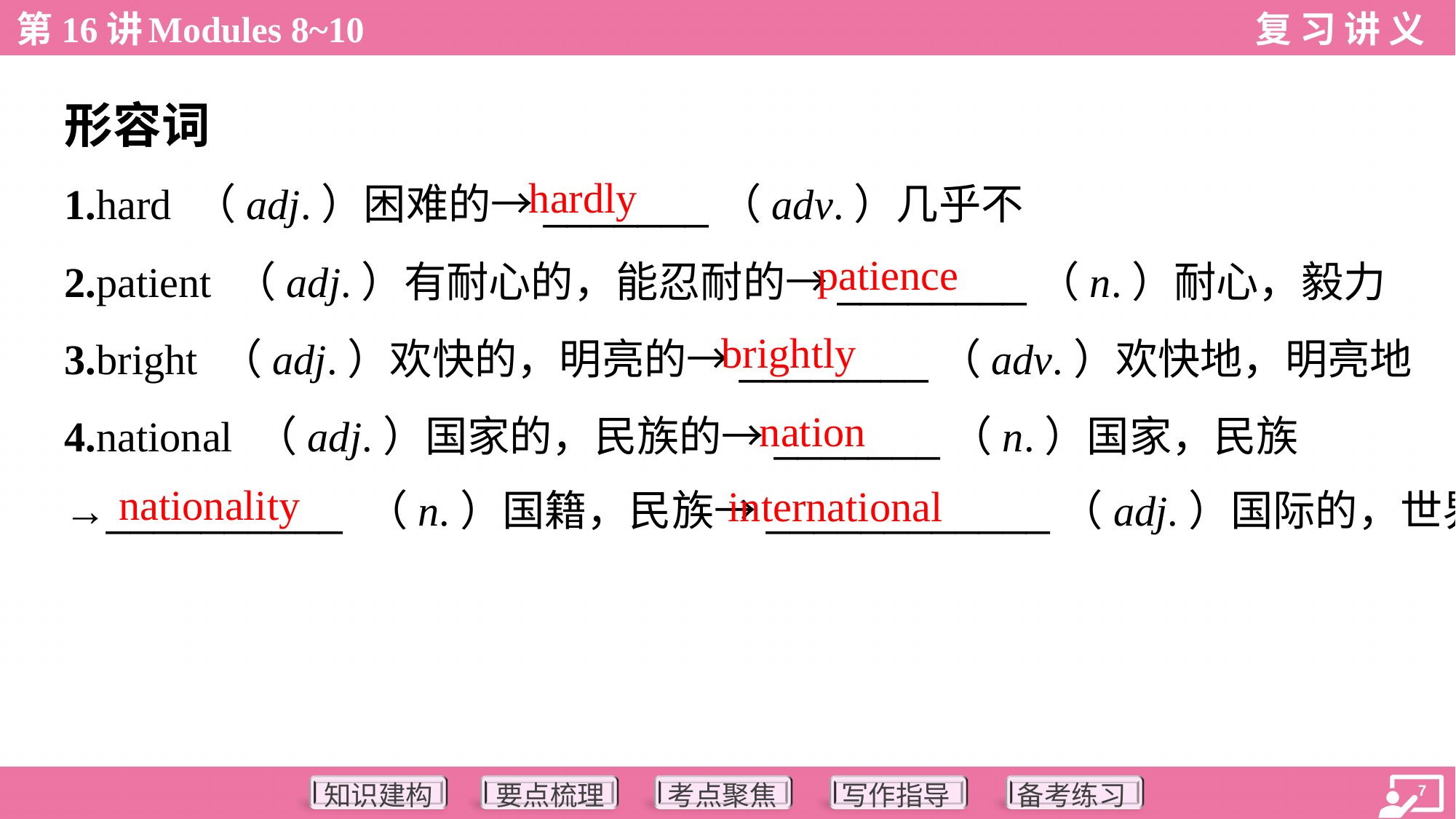

形容词
hardly
1.hard （adj.）困难的→_______（adv.）几乎不
2.patient （adj.）有耐心的，能忍耐的→________（n.）耐心，毅力
3.bright （adj.）欢快的，明亮的→________（adv.）欢快地，明亮地
4.national （adj.）国家的，民族的→_______（n.）国家，民族
→__________ （n.）国籍，民族→____________（adj.）国际的，世界的
patience
brightly
nation
nationality
international